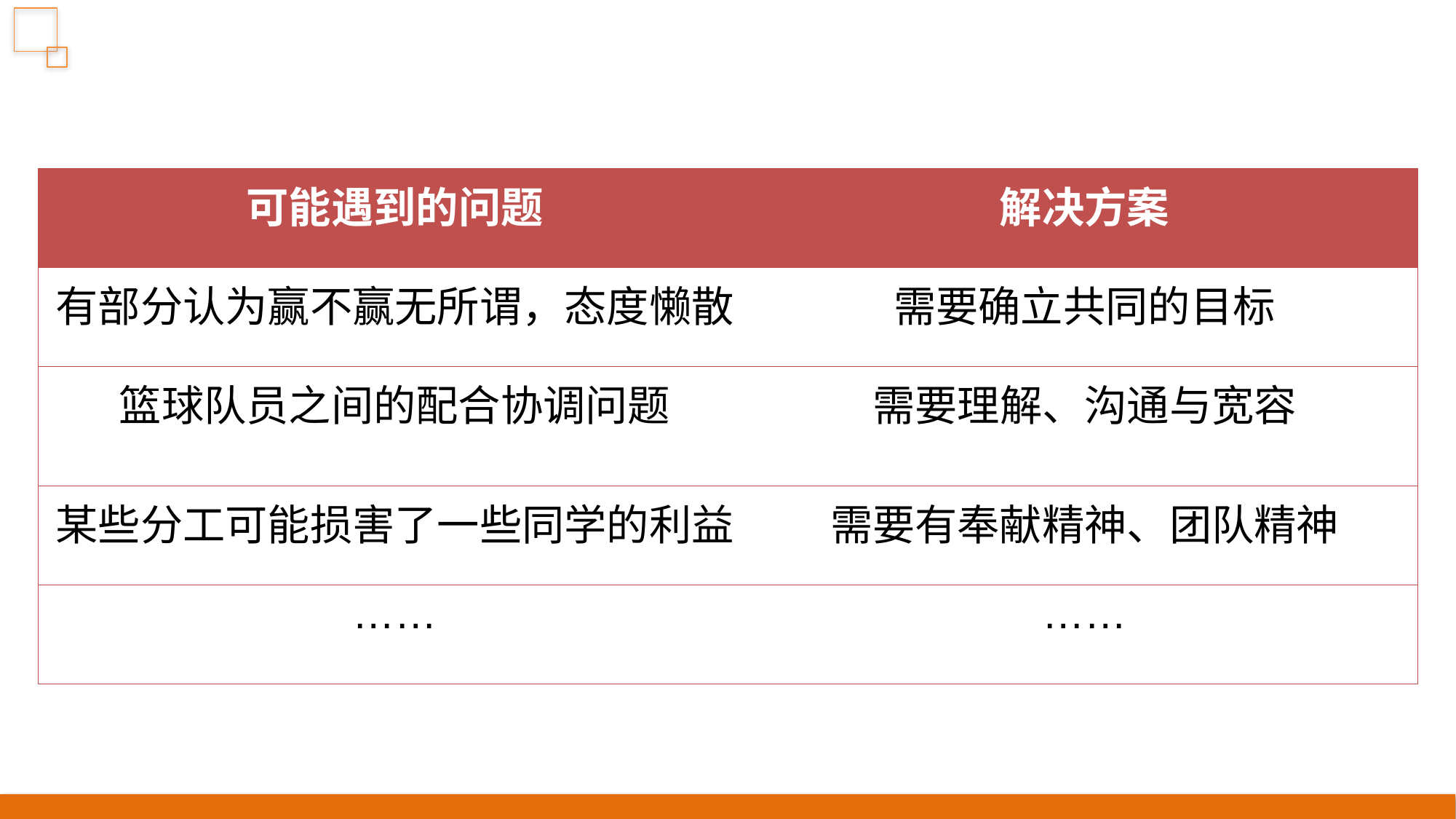

| 可能遇到的问题 | 解决方案 |
| --- | --- |
| 有部分认为赢不赢无所谓，态度懒散 | 需要确立共同的目标 |
| 篮球队员之间的配合协调问题 | 需要理解、沟通与宽容 |
| 某些分工可能损害了一些同学的利益 | 需要有奉献精神、团队精神 |
| …… | …… |